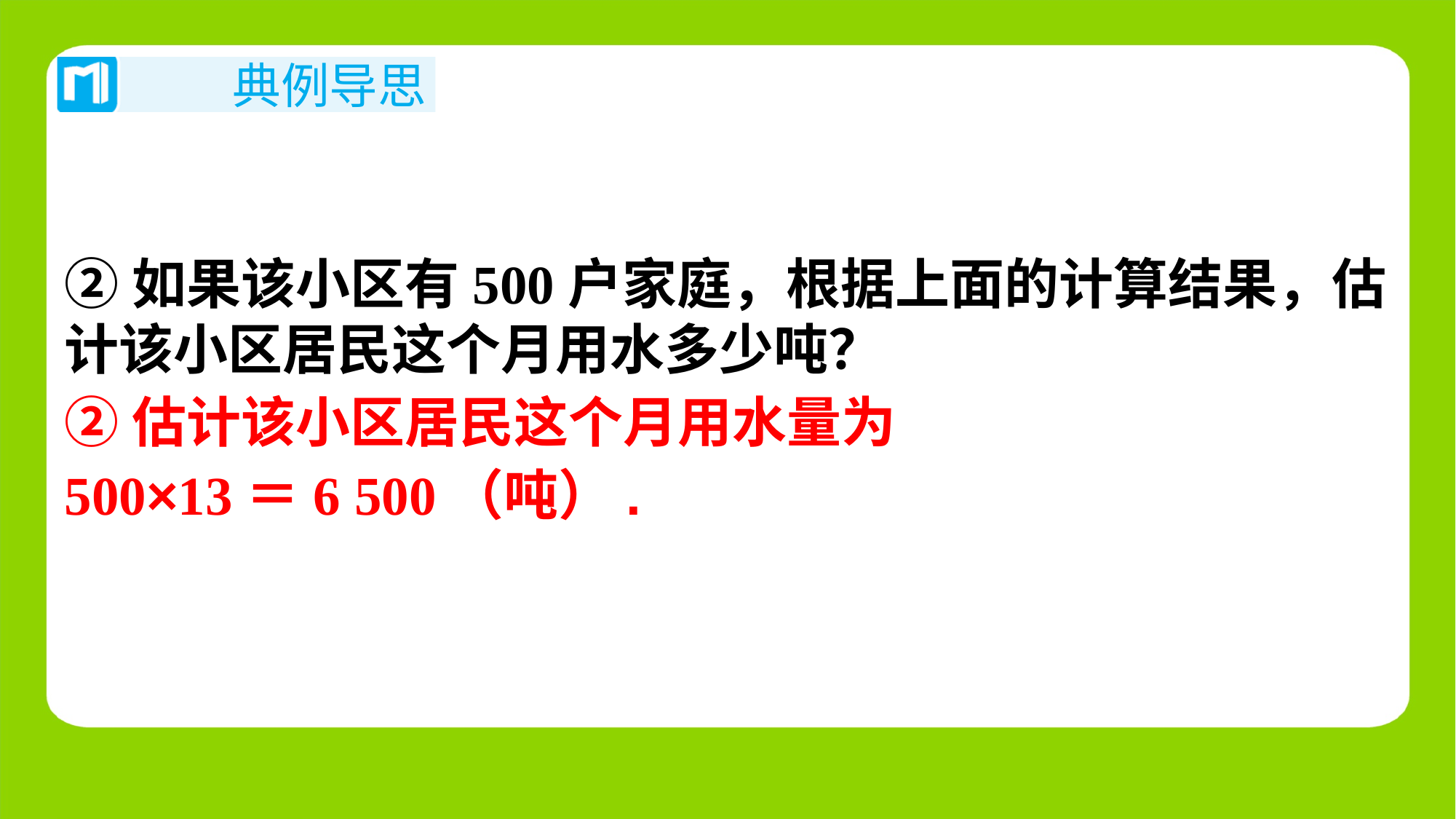

②如果该小区有500户家庭，根据上面的计算结果，估
计该小区居民这个月用水多少吨？
②估计该小区居民这个月用水量为
500×13＝6 500（吨）.